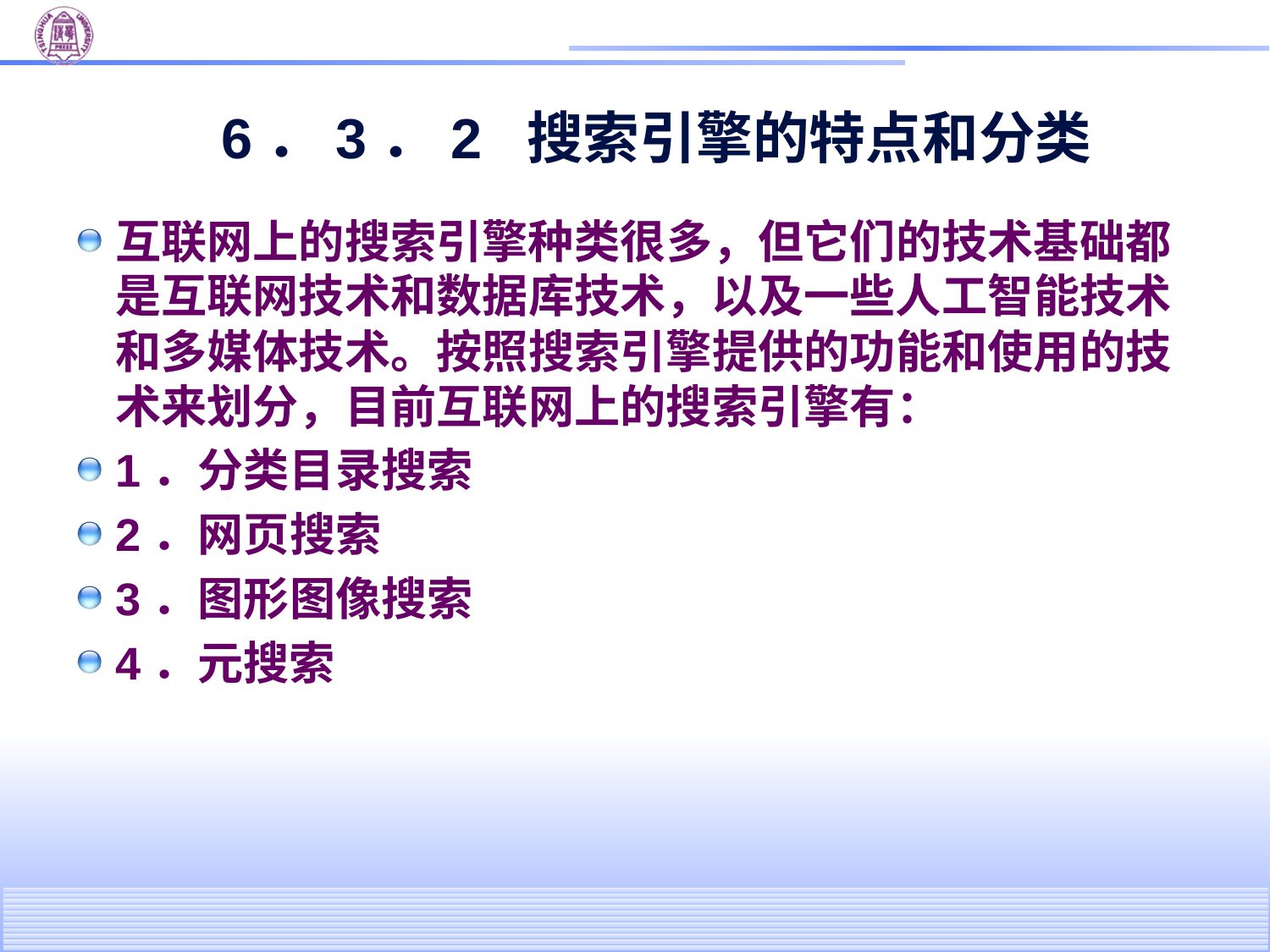

# 6．3．2  搜索引擎的特点和分类
互联网上的搜索引擎种类很多，但它们的技术基础都是互联网技术和数据库技术，以及一些人工智能技术和多媒体技术。按照搜索引擎提供的功能和使用的技术来划分，目前互联网上的搜索引擎有：
1．分类目录搜索
2．网页搜索
3．图形图像搜索
4．元搜索